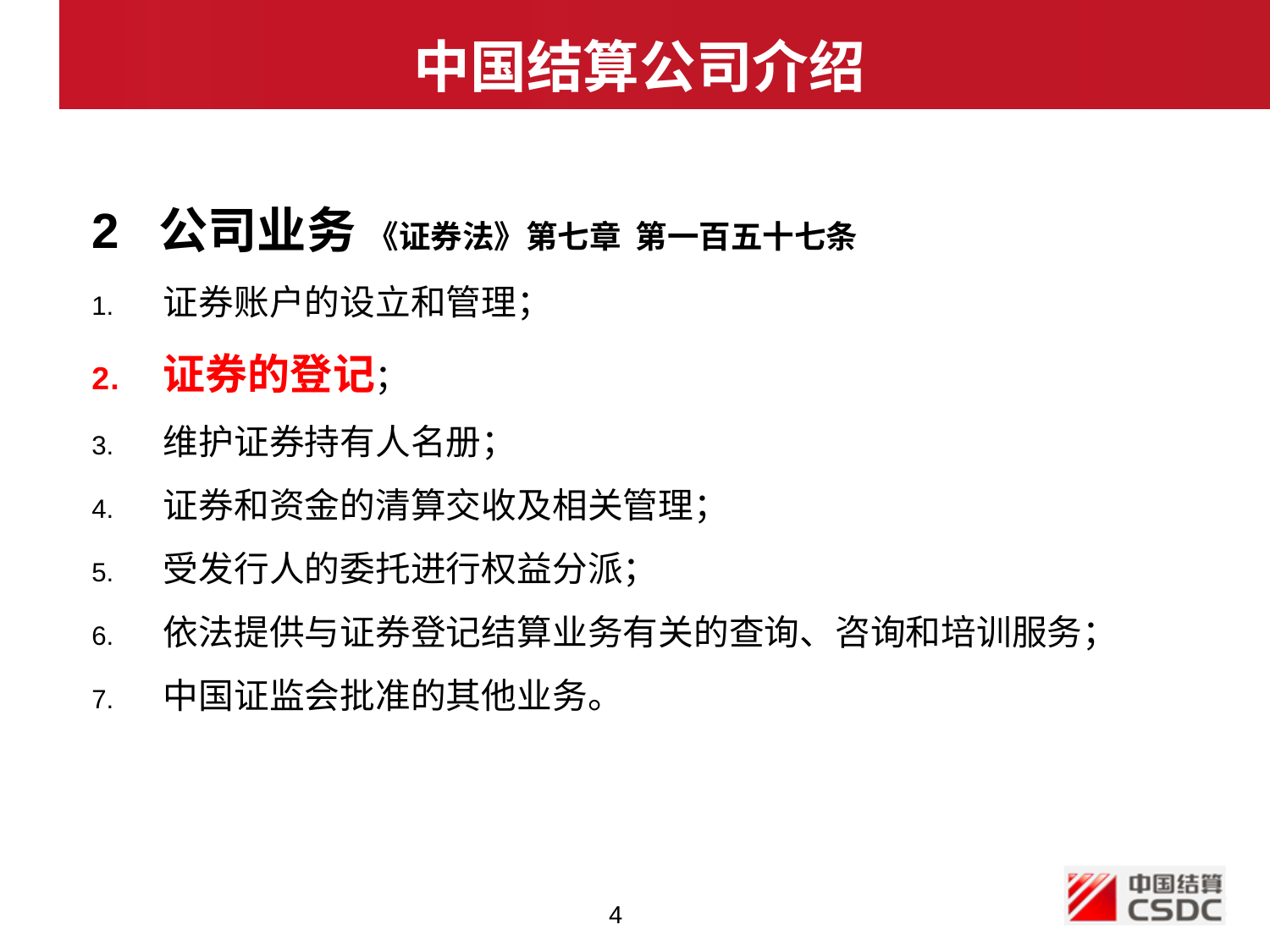

中国结算公司介绍
2  公司业务 《证券法》第七章  第一百五十七条
证券账户的设立和管理；
证券的登记；
维护证券持有人名册；
证券和资金的清算交收及相关管理；
受发行人的委托进行权益分派；
依法提供与证券登记结算业务有关的查询、咨询和培训服务；
中国证监会批准的其他业务。

4